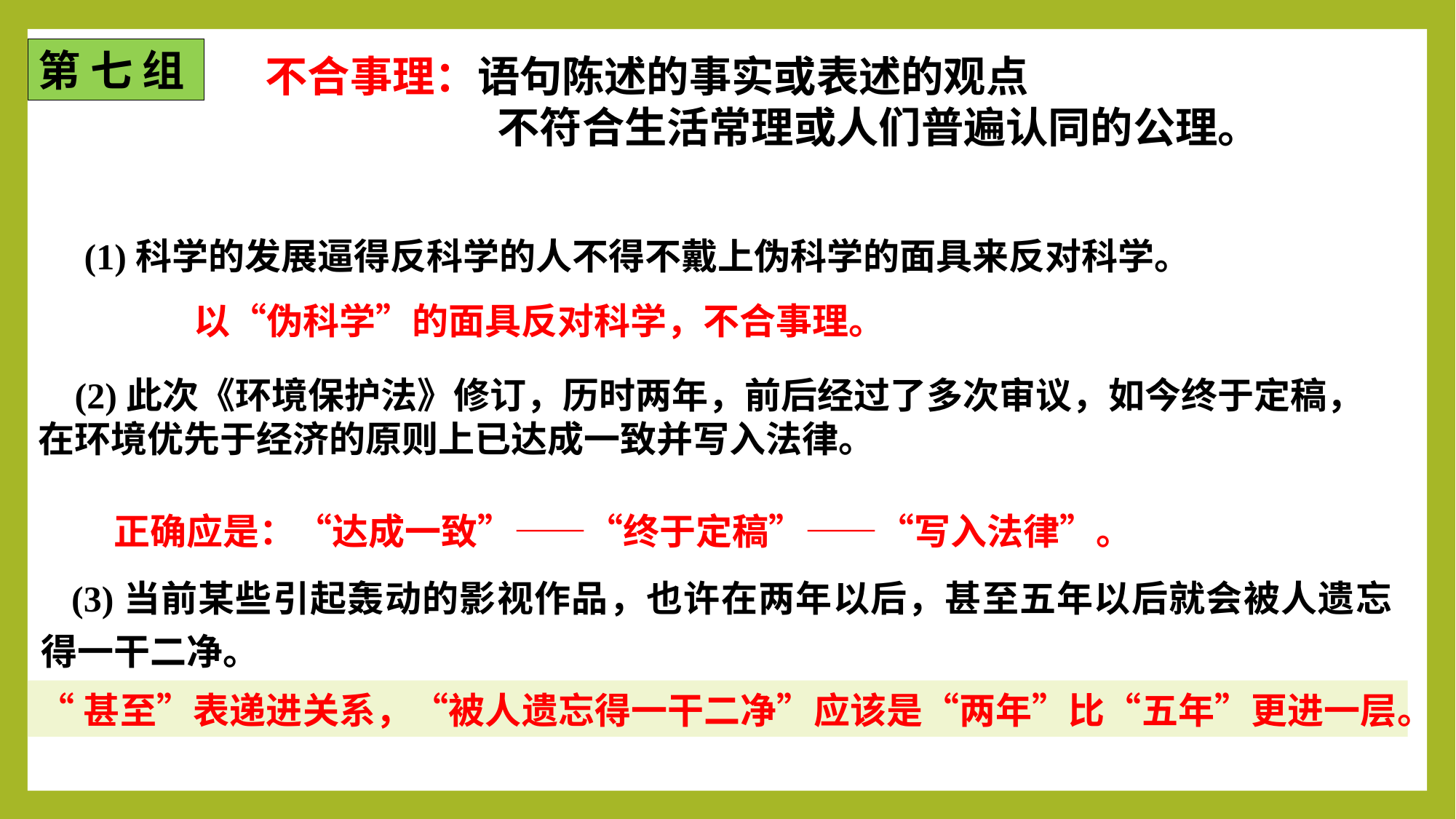

第 七 组
不合事理：语句陈述的事实或表述的观点
                       不符合生活常理或人们普遍认同的公理。
(1)科学的发展逼得反科学的人不得不戴上伪科学的面具来反对科学。
以“伪科学”的面具反对科学，不合事理。
    (2)此次《环境保护法》修订，历时两年，前后经过了多次审议，如今终于定稿，在环境优先于经济的原则上已达成一致并写入法律。
正确应是：“达成一致”——“终于定稿”——“写入法律”。
   (3)当前某些引起轰动的影视作品，也许在两年以后，甚至五年以后就会被人遗忘得一干二净。
“甚至”表递进关系，“被人遗忘得一干二净”应该是“两年”比“五年”更进一层。